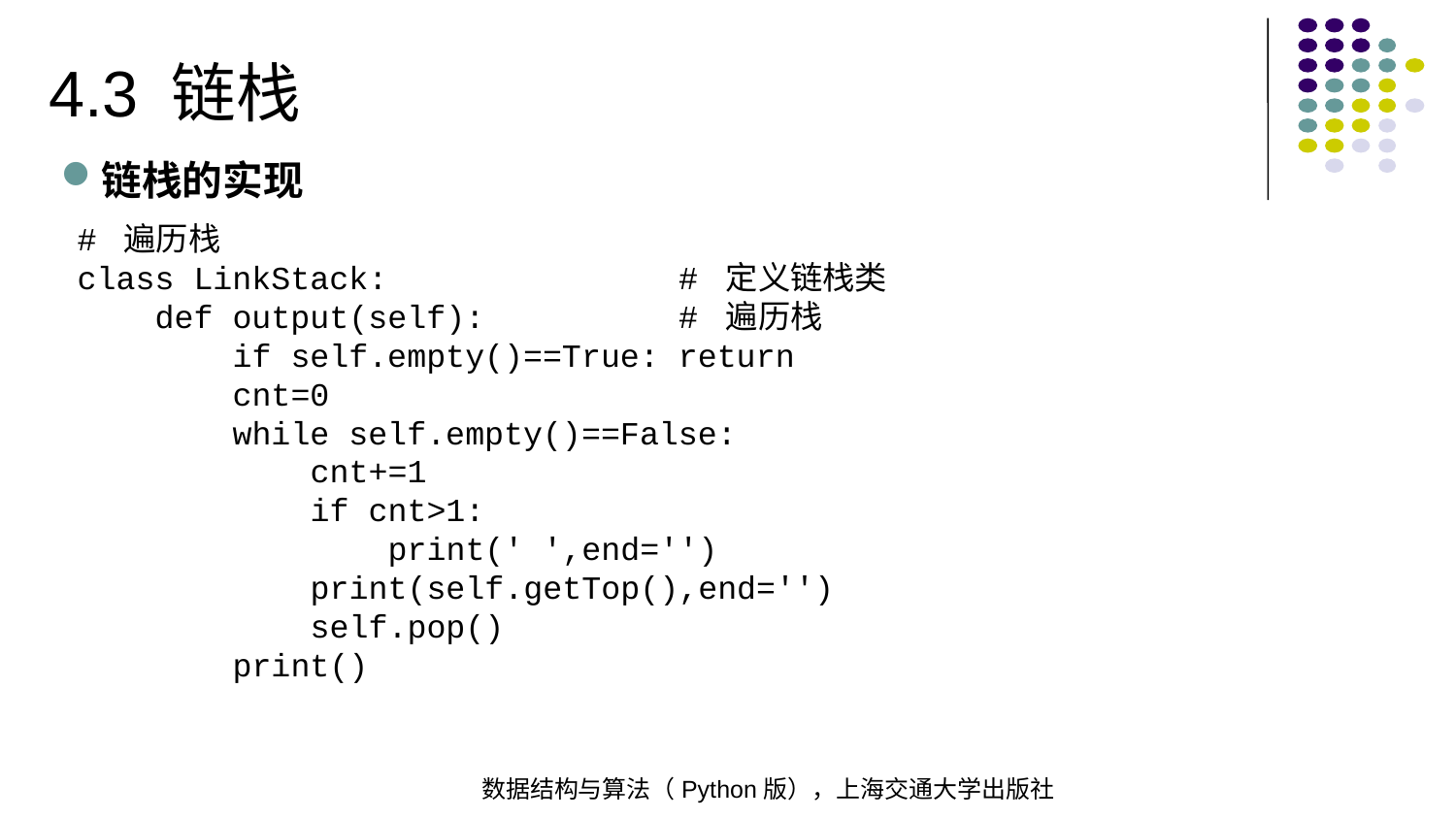

4.3 链栈
链栈的实现
# 遍历栈
class LinkStack:               # 定义链栈类
    def output(self):          # 遍历栈
        if self.empty()==True: return
        cnt=0
        while self.empty()==False:
            cnt+=1
            if cnt>1:
                print(' ',end='')
            print(self.getTop(),end='')
            self.pop()
        print()